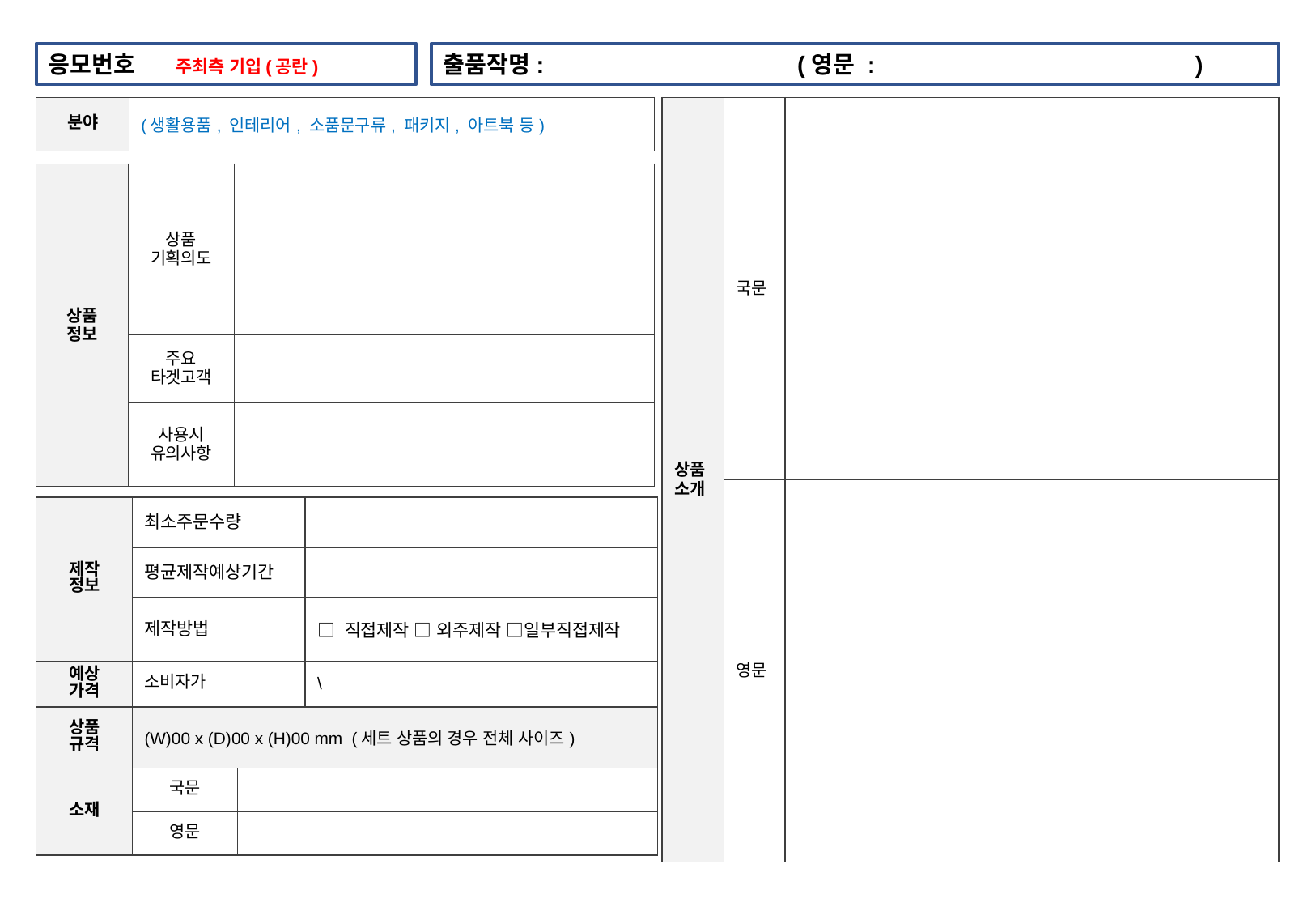

응모번호      주최측 기입(공란)
출품작명:                                      (영문 :                                                )
| 분야 | (생활용품, 인테리어, 소품문구류, 패키지, 아트북 등) |
| --- | --- |
| 상품 소개 | 국문 |  |
| --- | --- | --- |
|  | 영문 |  |
| 상품 정보 | 상품 기획의도 |  |
| --- | --- | --- |
|  | 주요 타겟고객 |  |
|  | 사용시 유의사항 |  |
| 제작 정보 | 최소주문수량 |  |  |
| --- | --- | --- | --- |
|  | 평균제작예상기간 |  |  |
|  | 제작방법 |  | □ 직접제작 □ 외주제작 □일부직접제작 |
| 예상 가격 | 소비자가 |  | \ |
| 상품 규격 | (W)00 x (D)00 x (H)00 mm (세트 상품의 경우 전체 사이즈) |  |  |
| 소재 | 국문 |  |  |
|  | 영문 |  |  |